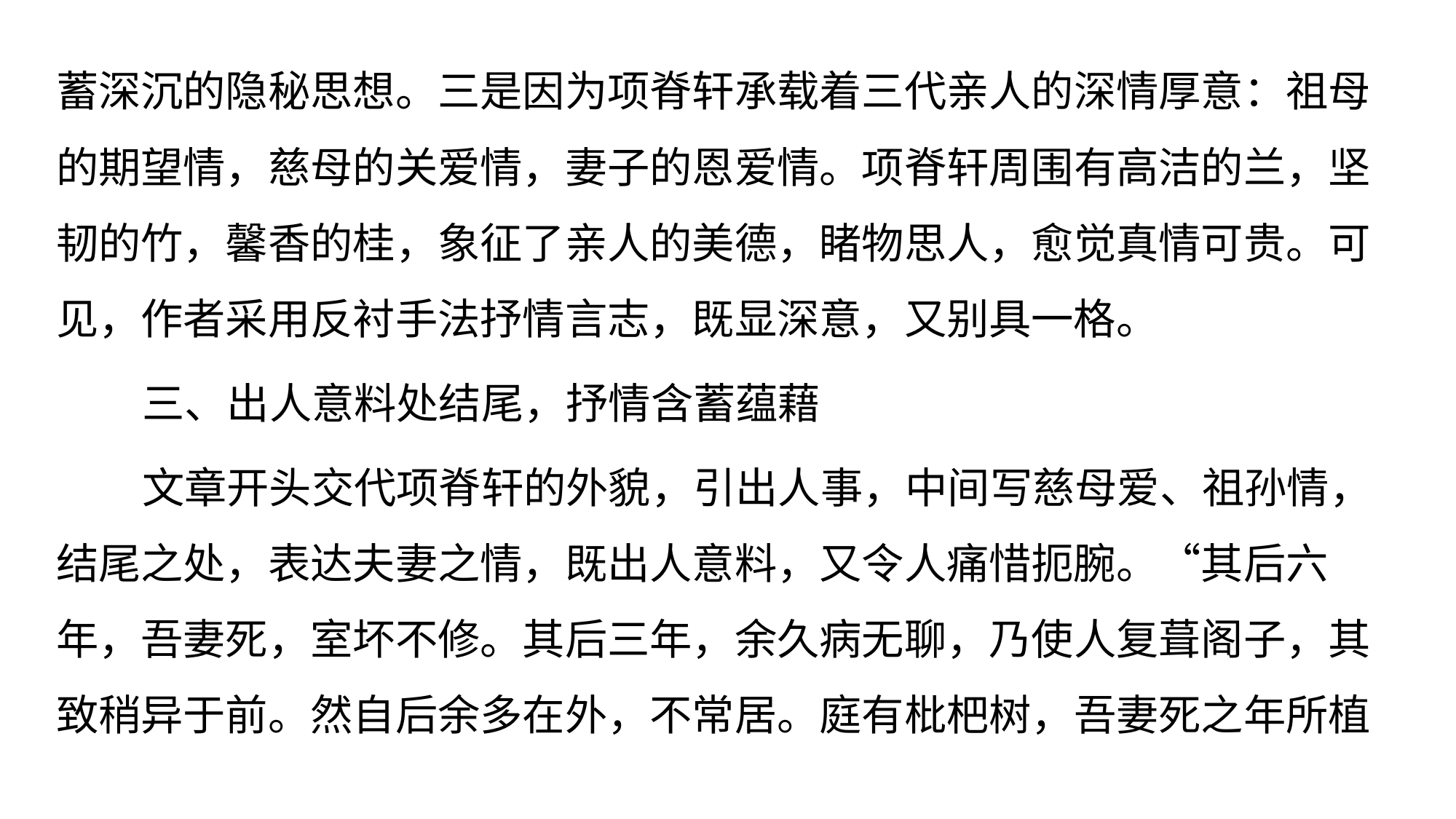

蓄深沉的隐秘思想。三是因为项脊轩承载着三代亲人的深情厚意：祖母的期望情，慈母的关爱情，妻子的恩爱情。项脊轩周围有高洁的兰，坚韧的竹，馨香的桂，象征了亲人的美德，睹物思人，愈觉真情可贵。可见，作者采用反衬手法抒情言志，既显深意，又别具一格。
        三、出人意料处结尾，抒情含蓄蕴藉
        文章开头交代项脊轩的外貌，引出人事，中间写慈母爱、祖孙情，结尾之处，表达夫妻之情，既出人意料，又令人痛惜扼腕。“其后六年，吾妻死，室坏不修。其后三年，余久病无聊，乃使人复葺阁子，其致稍异于前。然自后余多在外，不常居。庭有枇杷树，吾妻死之年所植